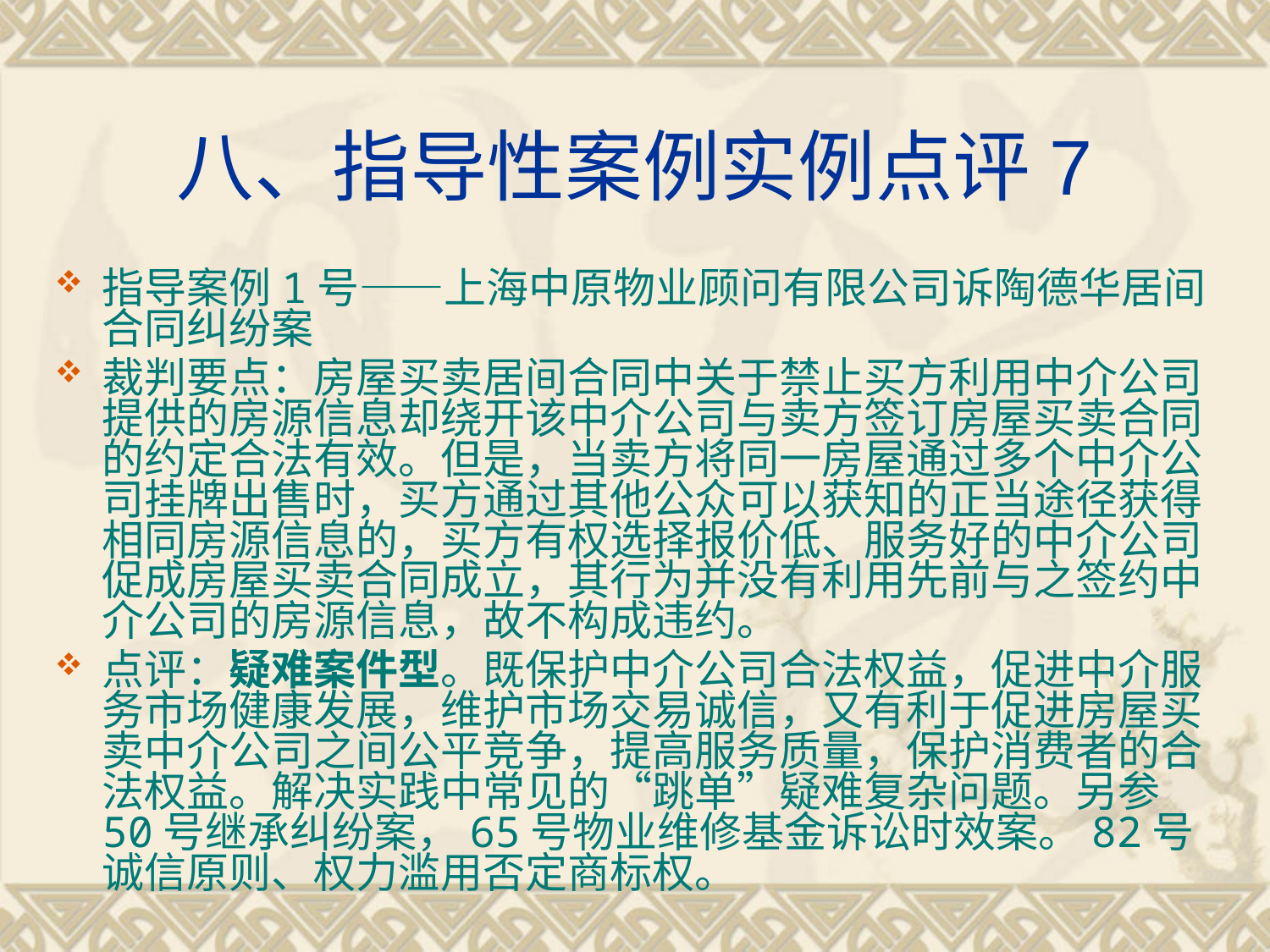

# 八、指导性案例实例点评7
指导案例1号——上海中原物业顾问有限公司诉陶德华居间合同纠纷案
裁判要点：房屋买卖居间合同中关于禁止买方利用中介公司提供的房源信息却绕开该中介公司与卖方签订房屋买卖合同的约定合法有效。但是，当卖方将同一房屋通过多个中介公司挂牌出售时，买方通过其他公众可以获知的正当途径获得相同房源信息的，买方有权选择报价低、服务好的中介公司促成房屋买卖合同成立，其行为并没有利用先前与之签约中介公司的房源信息，故不构成违约。
点评：疑难案件型。既保护中介公司合法权益，促进中介服务市场健康发展，维护市场交易诚信，又有利于促进房屋买卖中介公司之间公平竞争，提高服务质量，保护消费者的合法权益。解决实践中常见的“跳单”疑难复杂问题。另参50号继承纠纷案，65号物业维修基金诉讼时效案。82号诚信原则、权力滥用否定商标权。